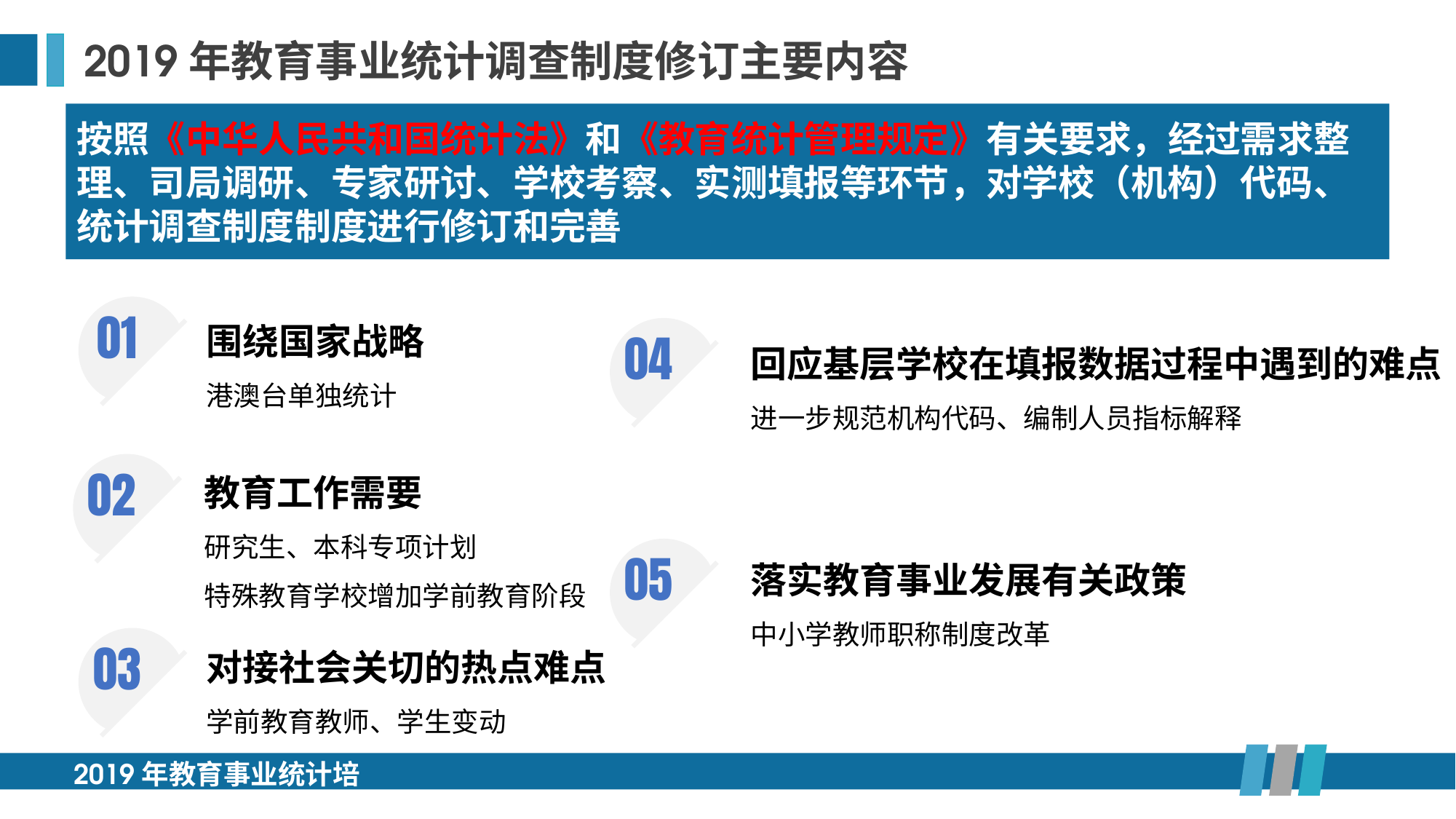

2019年教育事业统计调查制度修订主要内容

按照《中华人民共和国统计法》和《教育统计管理规定》有关要求，经过需求整理、司局调研、专家研讨、学校考察、实测填报等环节，对学校（机构）代码、统计调查制度制度进行修订和完善

01
围绕国家战略
港澳台单独统计
回应基层学校在填报数据过程中遇到的难点
进一步规范机构代码、编制人员指标解释

04
教育工作需要
研究生、本科专项计划
特殊教育学校增加学前教育阶段

02

05
落实教育事业发展有关政策
中小学教师职称制度改革

03
对接社会关切的热点难点
学前教育教师、学生变动

2019年教育事业统计培训